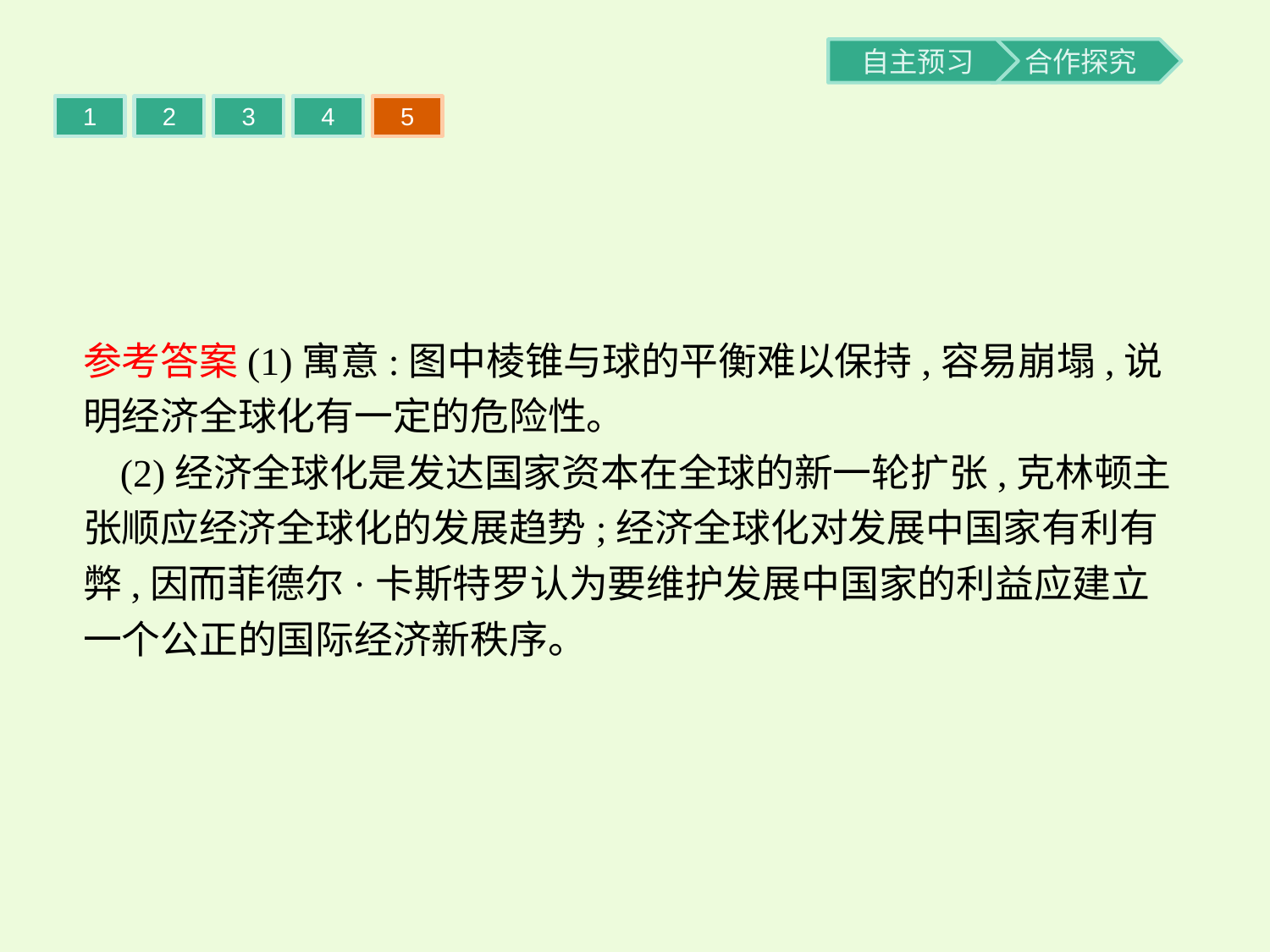

1
2
3
4
5
参考答案(1)寓意:图中棱锥与球的平衡难以保持,容易崩塌,说明经济全球化有一定的危险性。
(2)经济全球化是发达国家资本在全球的新一轮扩张,克林顿主张顺应经济全球化的发展趋势;经济全球化对发展中国家有利有弊,因而菲德尔·卡斯特罗认为要维护发展中国家的利益应建立一个公正的国际经济新秩序。